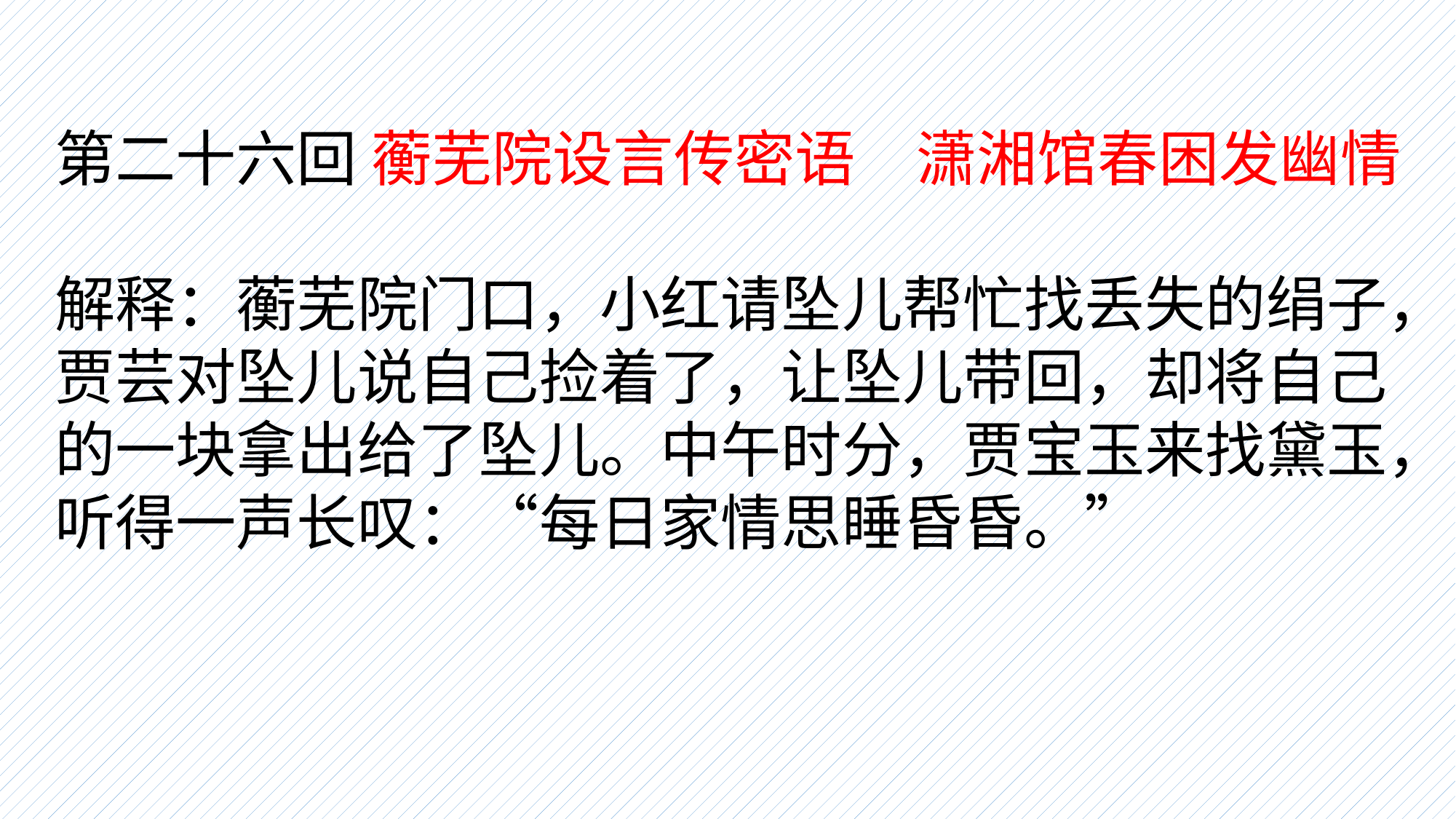

第二十六回 蘅芜院设言传密语　潇湘馆春困发幽情

解释：蘅芜院门口，小红请坠儿帮忙找丢失的绢子，贾芸对坠儿说自己捡着了，让坠儿带回，却将自己的一块拿出给了坠儿。中午时分，贾宝玉来找黛玉，听得一声长叹：“每日家情思睡昏昏。”